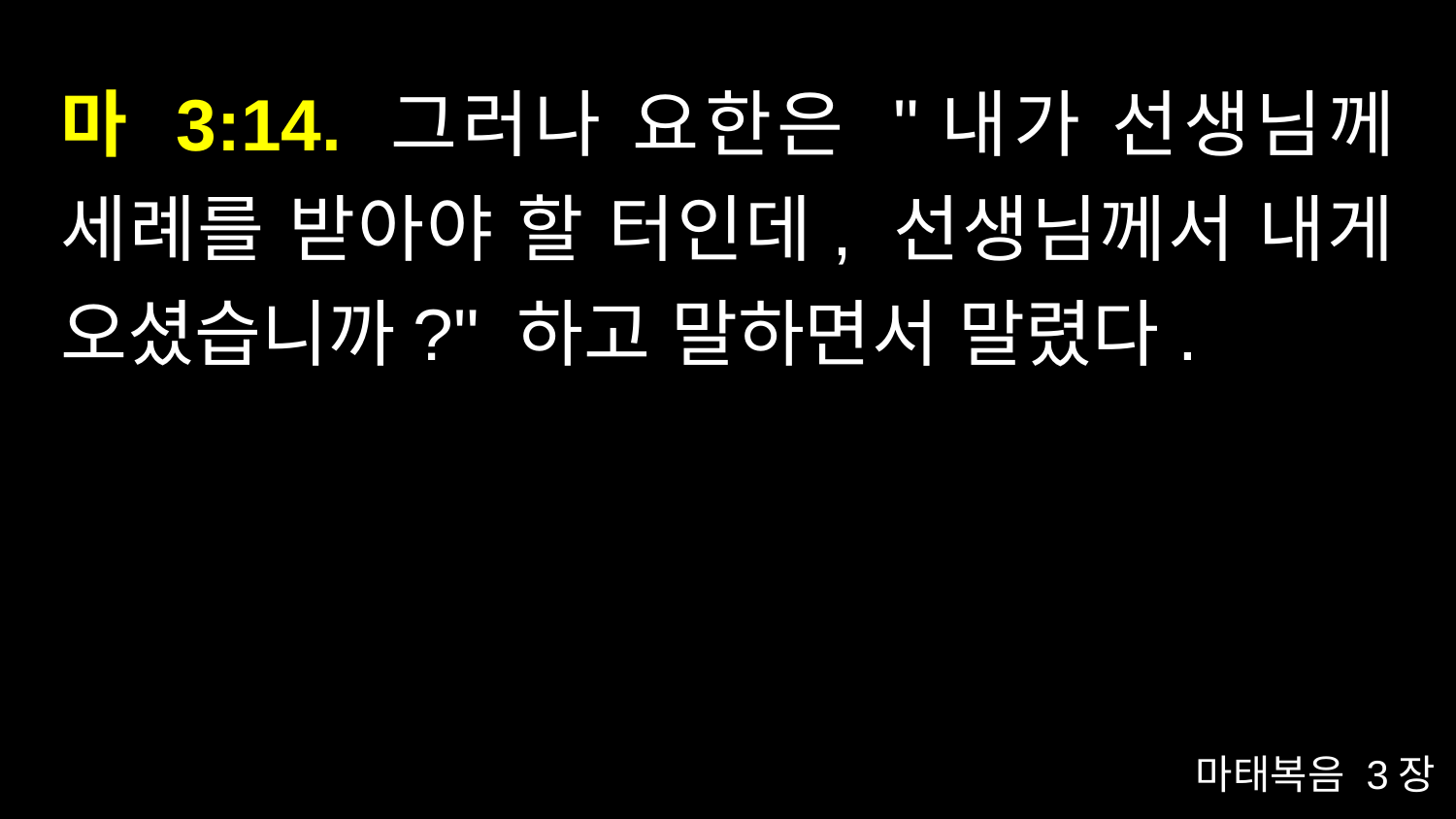

# 마 3:14. 그러나 요한은 "내가 선생님께 세례를 받아야 할 터인데, 선생님께서 내게 오셨습니까?" 하고 말하면서 말렸다.
마태복음 3장